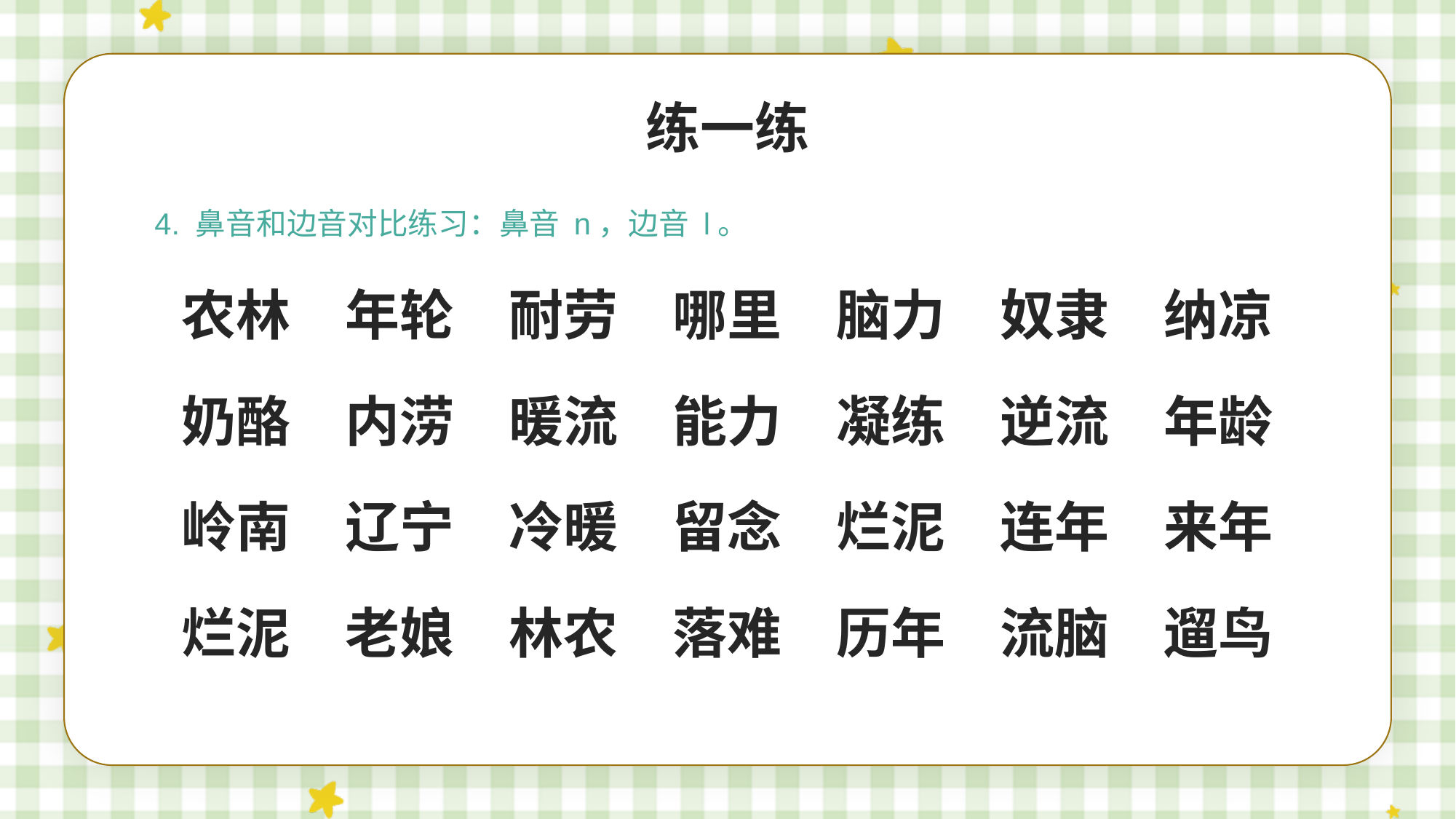

练一练
4. 鼻音和边音对比练习：鼻音 n，边音 l。
农林　年轮　耐劳　哪里　脑力　奴隶　纳凉
奶酪　内涝　暖流　能力　凝练　逆流　年龄
岭南　辽宁　冷暖　留念　烂泥　连年　来年
烂泥　老娘　林农　落难　历年　流脑　遛鸟